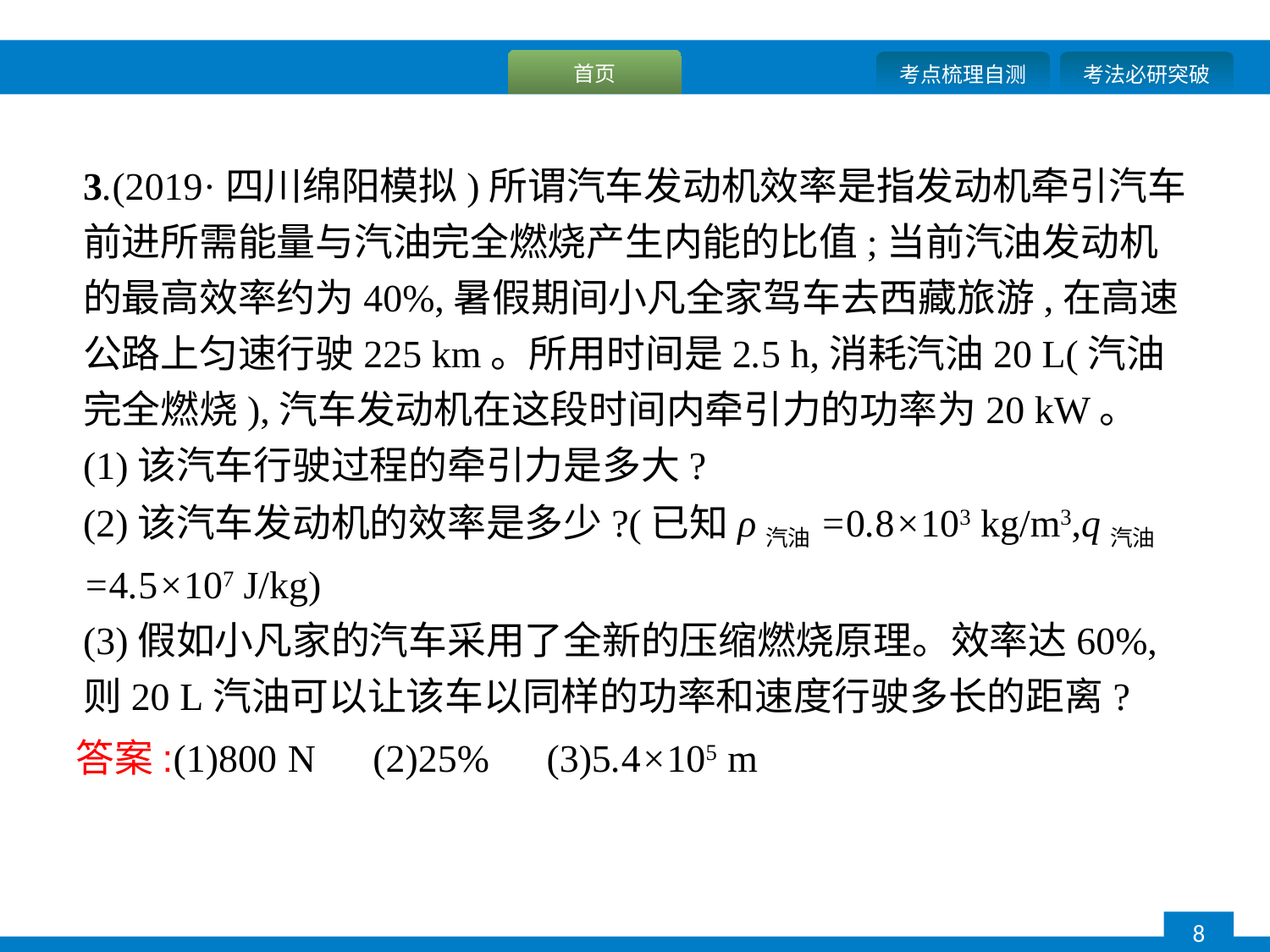

3.(2019·四川绵阳模拟)所谓汽车发动机效率是指发动机牵引汽车前进所需能量与汽油完全燃烧产生内能的比值;当前汽油发动机的最高效率约为40%,暑假期间小凡全家驾车去西藏旅游,在高速公路上匀速行驶225 km。所用时间是2.5 h,消耗汽油20 L(汽油完全燃烧),汽车发动机在这段时间内牵引力的功率为20 kW。
(1)该汽车行驶过程的牵引力是多大?
(2)该汽车发动机的效率是多少?(已知ρ汽油=0.8×103 kg/m3,q汽油=4.5×107 J/kg)
(3)假如小凡家的汽车采用了全新的压缩燃烧原理。效率达60%,则20 L汽油可以让该车以同样的功率和速度行驶多长的距离?
答案:(1)800 N　(2)25%　(3)5.4×105 m